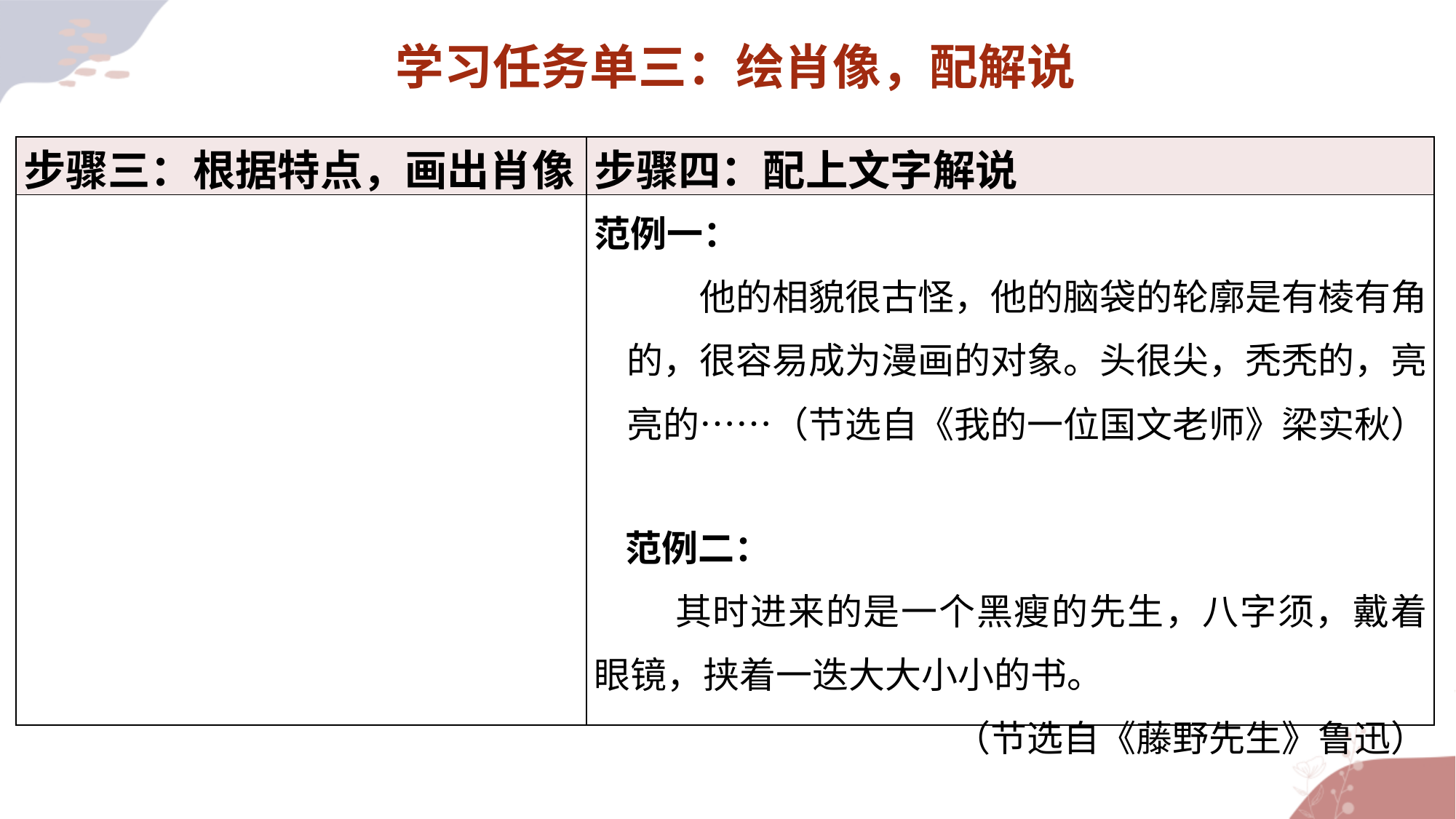

学习任务单三：绘肖像，配解说
| 步骤三：根据特点，画出肖像 | 步骤四：配上文字解说 |
| --- | --- |
|  | 范例一： 他的相貌很古怪，他的脑袋的轮廓是有棱有角的，很容易成为漫画的对象。头很尖，秃秃的，亮亮的……（节选自《我的一位国文老师》梁实秋） 范例二： 其时进来的是一个黑瘦的先生，八字须，戴着眼镜，挟着一迭大大小小的书。 （节选自《藤野先生》鲁迅） |